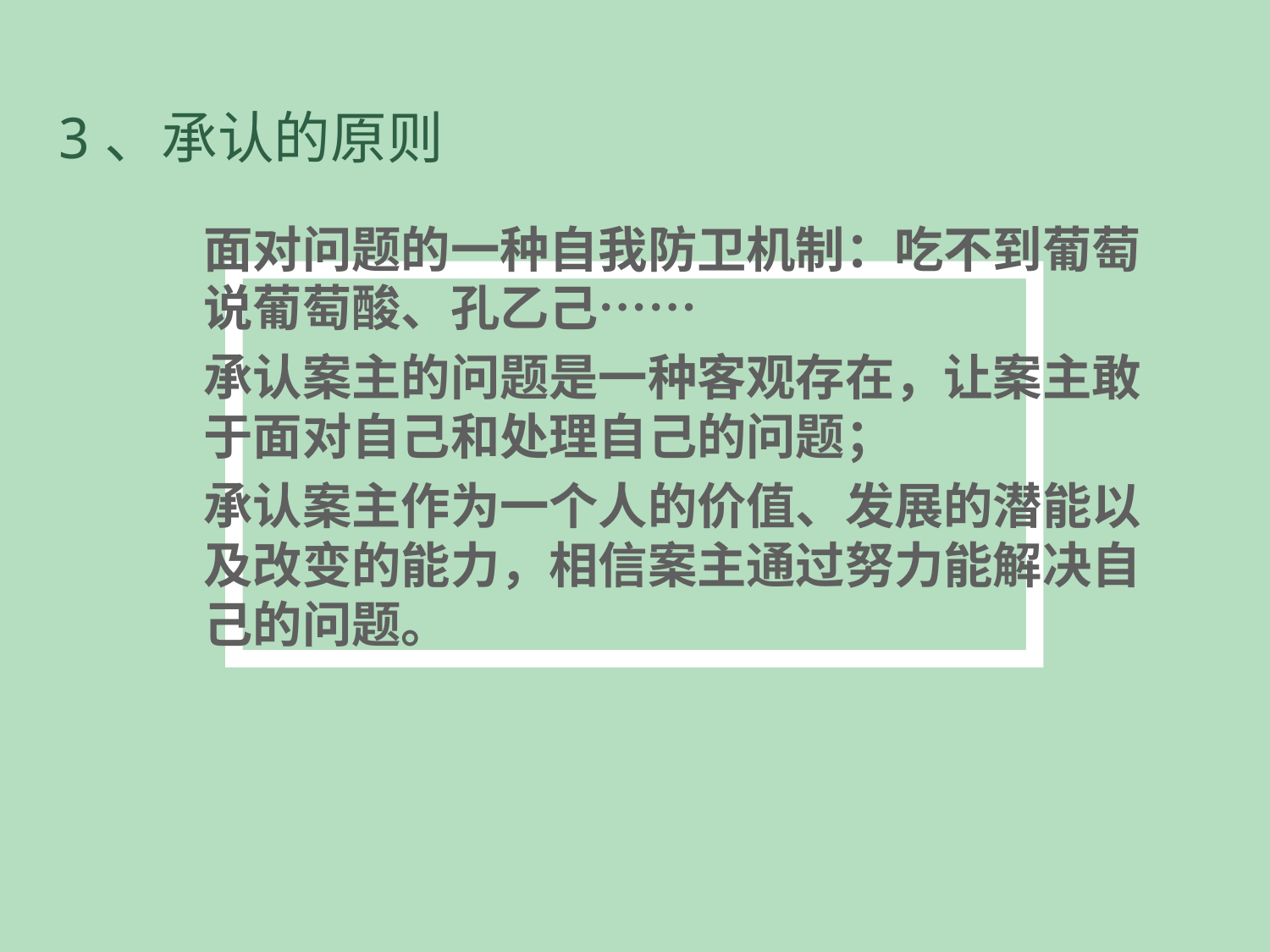

3、承认的原则

面对问题的一种自我防卫机制：吃不到葡萄说葡萄酸、孔乙己……
承认案主的问题是一种客观存在，让案主敢于面对自己和处理自己的问题；
承认案主作为一个人的价值、发展的潜能以及改变的能力，相信案主通过努力能解决自己的问题。